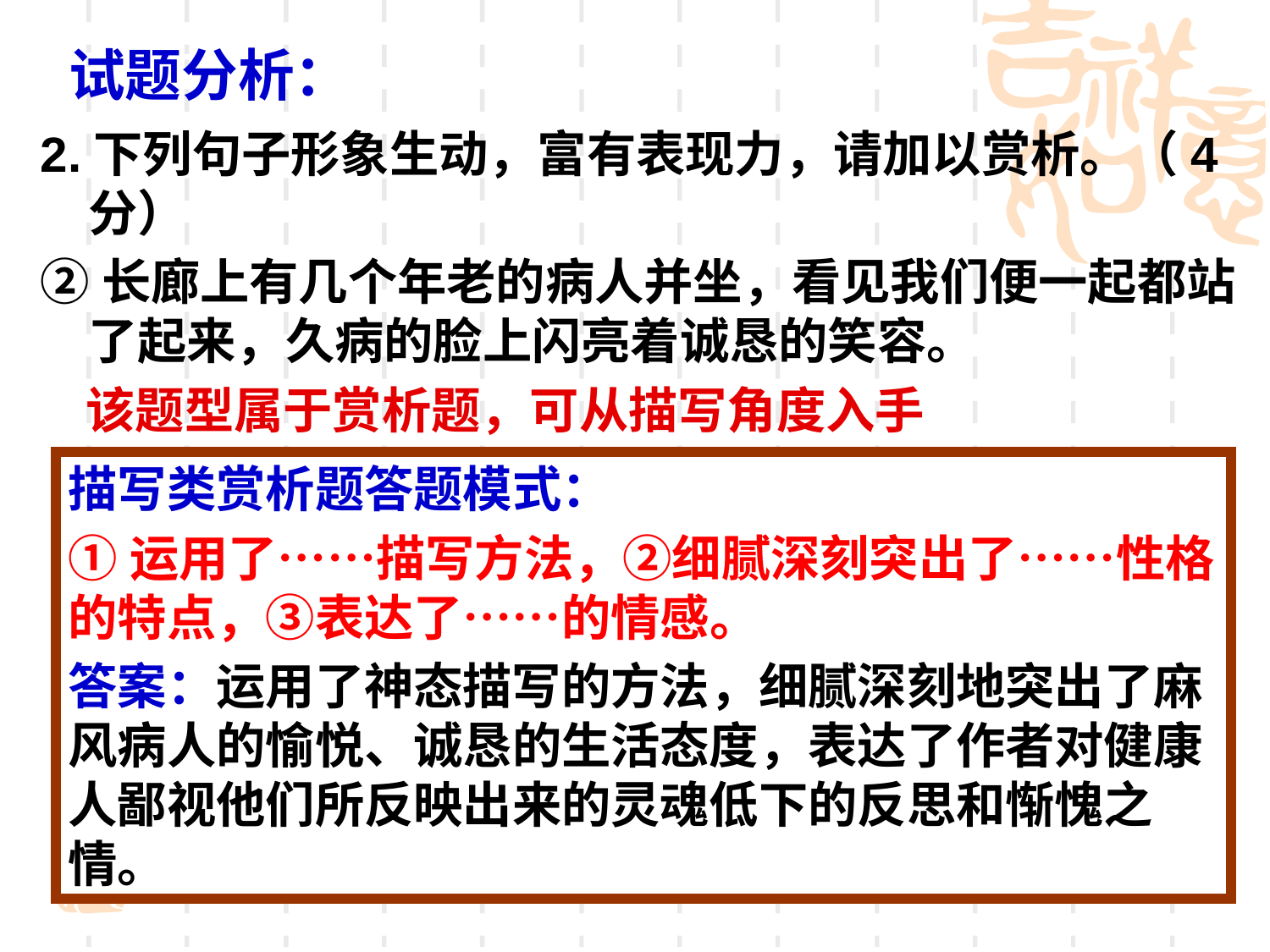

方法指：
# 试题分析：
2.下列句子形象生动，富有表现力，请加以赏析。（4分）
②长廊上有几个年老的病人并坐，看见我们便一起都站了起来，久病的脸上闪亮着诚恳的笑容。
   该题型属于赏析题，可从描写角度入手
该题型属于赏析题。
描写类赏析题答题模式：
①运用了……描写方法，②细腻深刻突出了……性格的特点，③表达了……的情感。
答案：运用了神态描写的方法，细腻深刻地突出了麻风病人的愉悦、诚恳的生活态度，表达了作者对健康人鄙视他们所反映出来的灵魂低下的反思和惭愧之情。